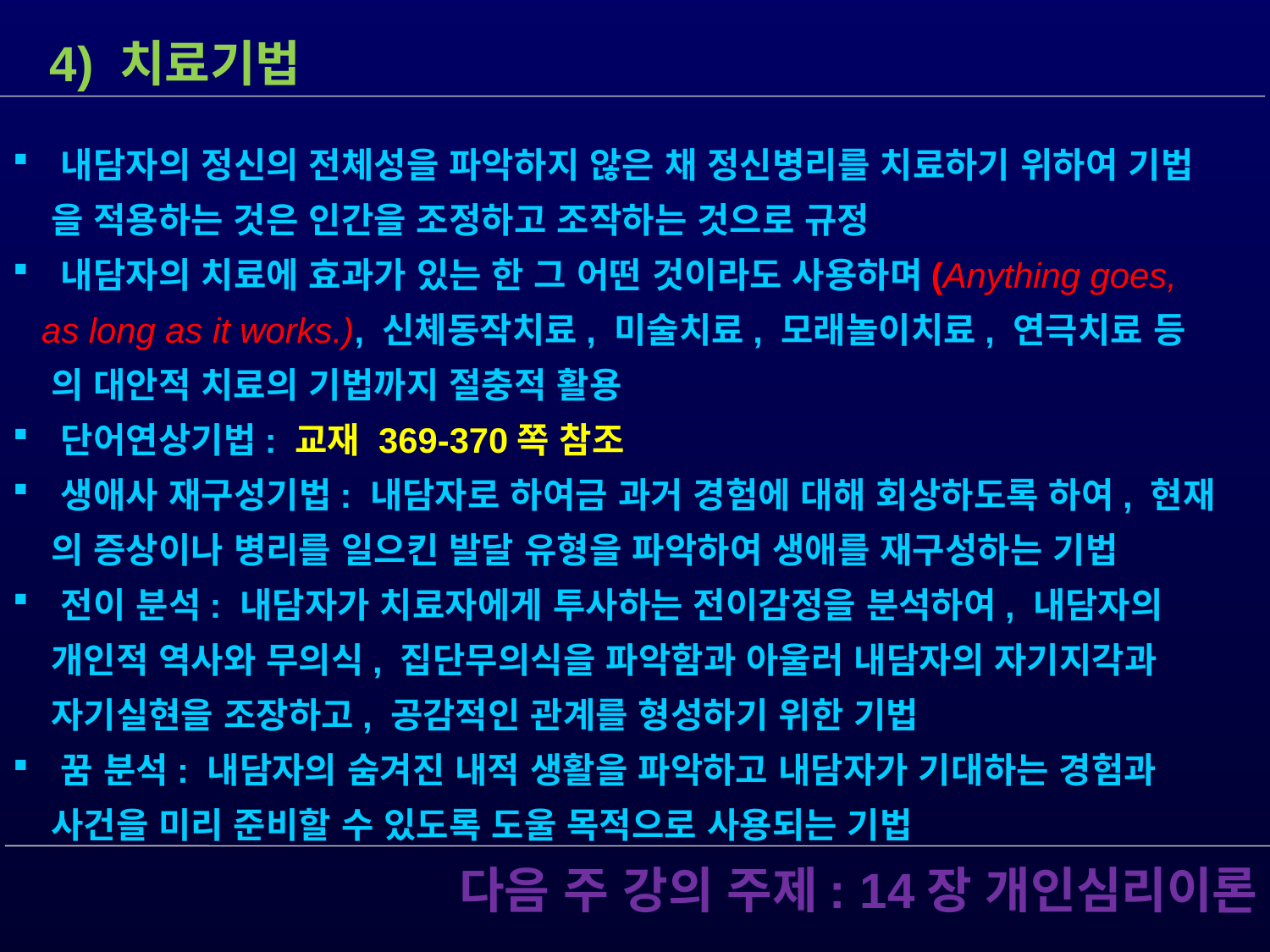

4) 치료기법

 내담자의 정신의 전체성을 파악하지 않은 채 정신병리를 치료하기 위하여 기법
   을 적용하는 것은 인간을 조정하고 조작하는 것으로 규정
 내담자의 치료에 효과가 있는 한 그 어떤 것이라도 사용하며(Anything goes,
   as long as it works.), 신체동작치료, 미술치료, 모래놀이치료, 연극치료 등
   의 대안적 치료의 기법까지 절충적 활용
 단어연상기법: 교재 369-370쪽 참조
 생애사 재구성기법: 내담자로 하여금 과거 경험에 대해 회상하도록 하여, 현재
   의 증상이나 병리를 일으킨 발달 유형을 파악하여 생애를 재구성하는 기법
 전이 분석: 내담자가 치료자에게 투사하는 전이감정을 분석하여, 내담자의
   개인적 역사와 무의식, 집단무의식을 파악함과 아울러 내담자의 자기지각과
   자기실현을 조장하고, 공감적인 관계를 형성하기 위한 기법
 꿈 분석: 내담자의 숨겨진 내적 생활을 파악하고 내담자가 기대하는 경험과
   사건을 미리 준비할 수 있도록 도울 목적으로 사용되는 기법

 다음 주 강의 주제: 14장 개인심리이론